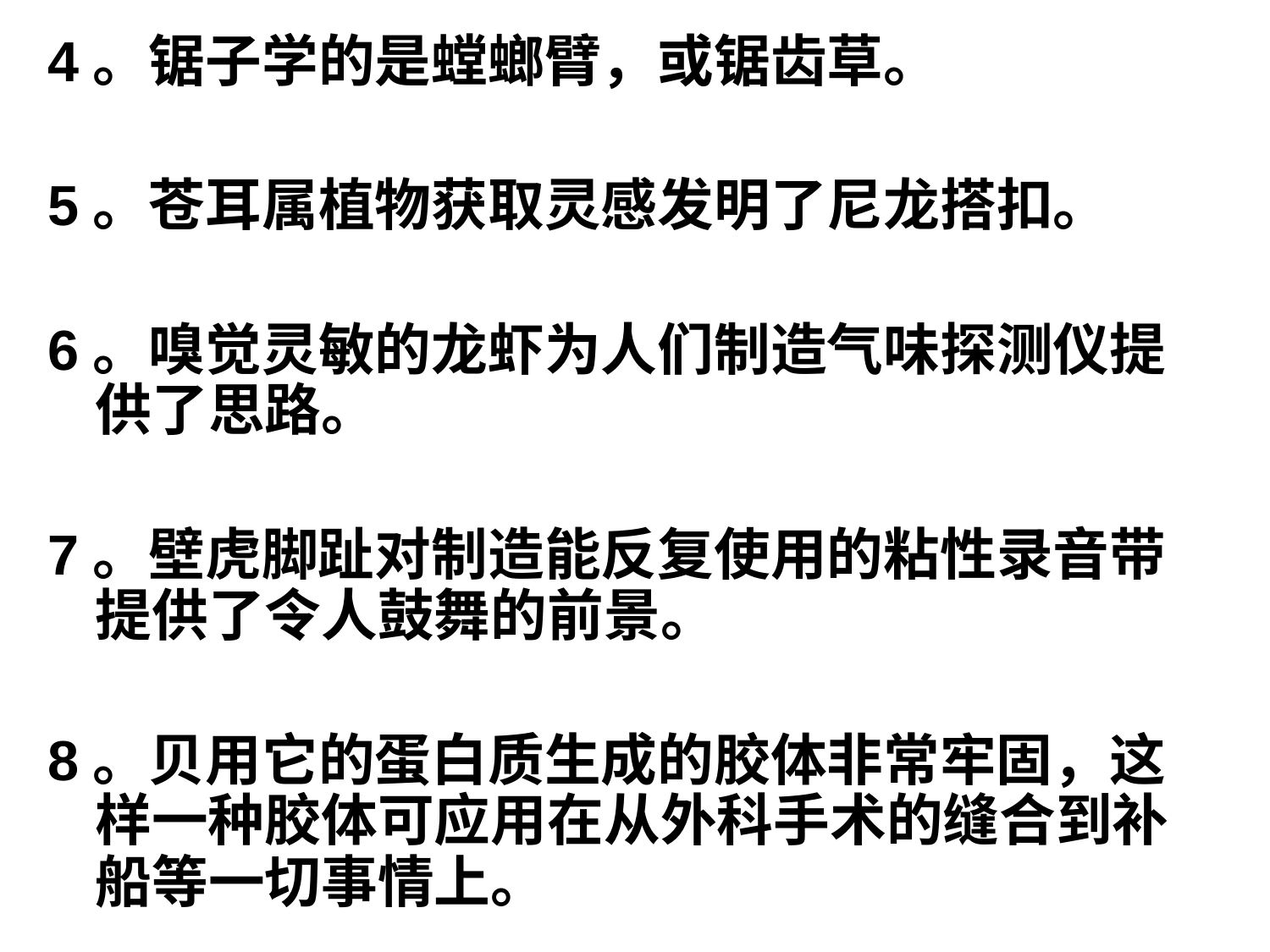

4。锯子学的是螳螂臂，或锯齿草。

5。苍耳属植物获取灵感发明了尼龙搭扣。

6。嗅觉灵敏的龙虾为人们制造气味探测仪提供了思路。

7。壁虎脚趾对制造能反复使用的粘性录音带提供了令人鼓舞的前景。

8。贝用它的蛋白质生成的胶体非常牢固，这样一种胶体可应用在从外科手术的缝合到补船等一切事情上。